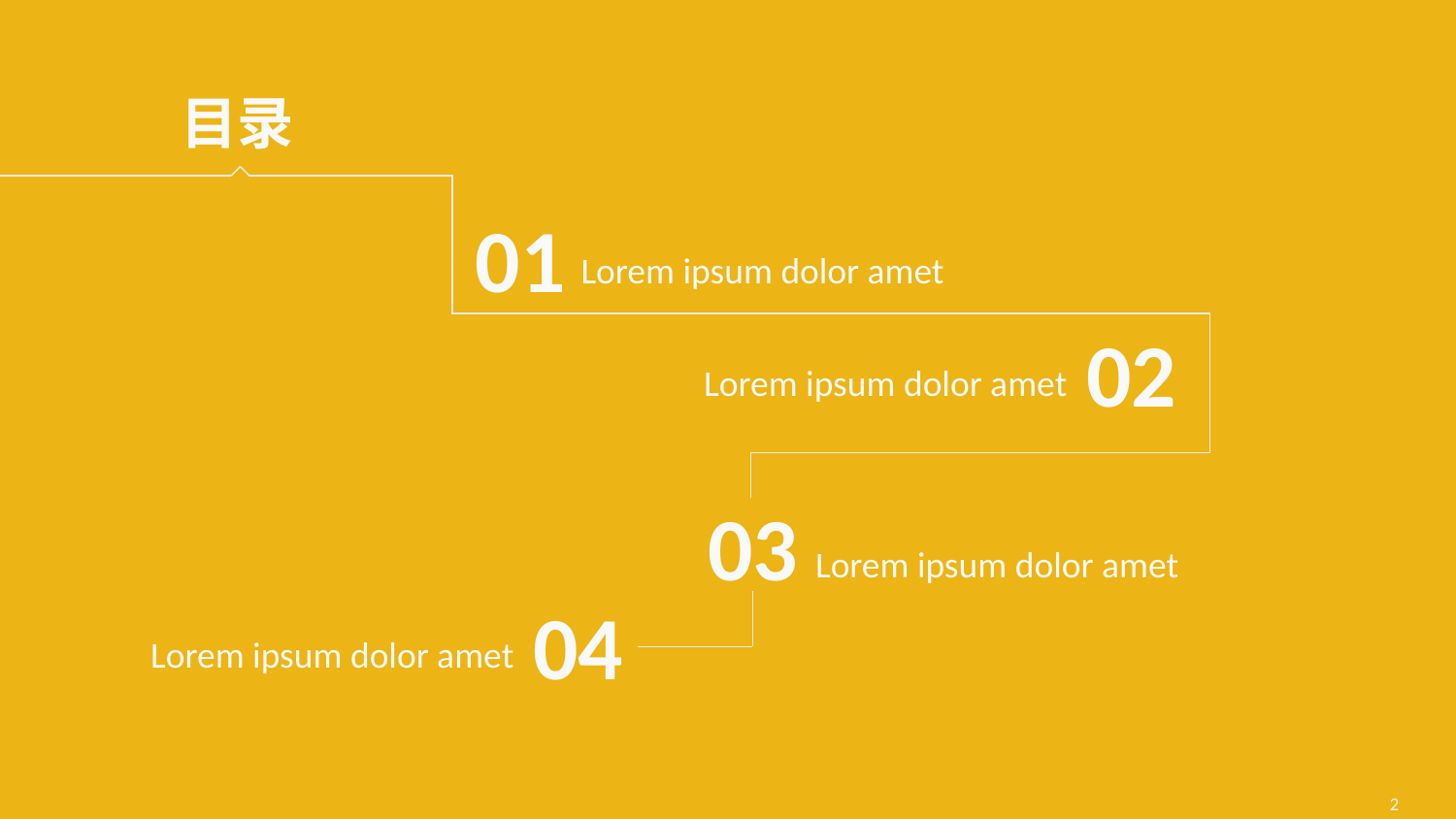

目录
01
Lorem ipsum dolor amet
02
Lorem ipsum dolor amet
03
Lorem ipsum dolor amet
04
Lorem ipsum dolor amet